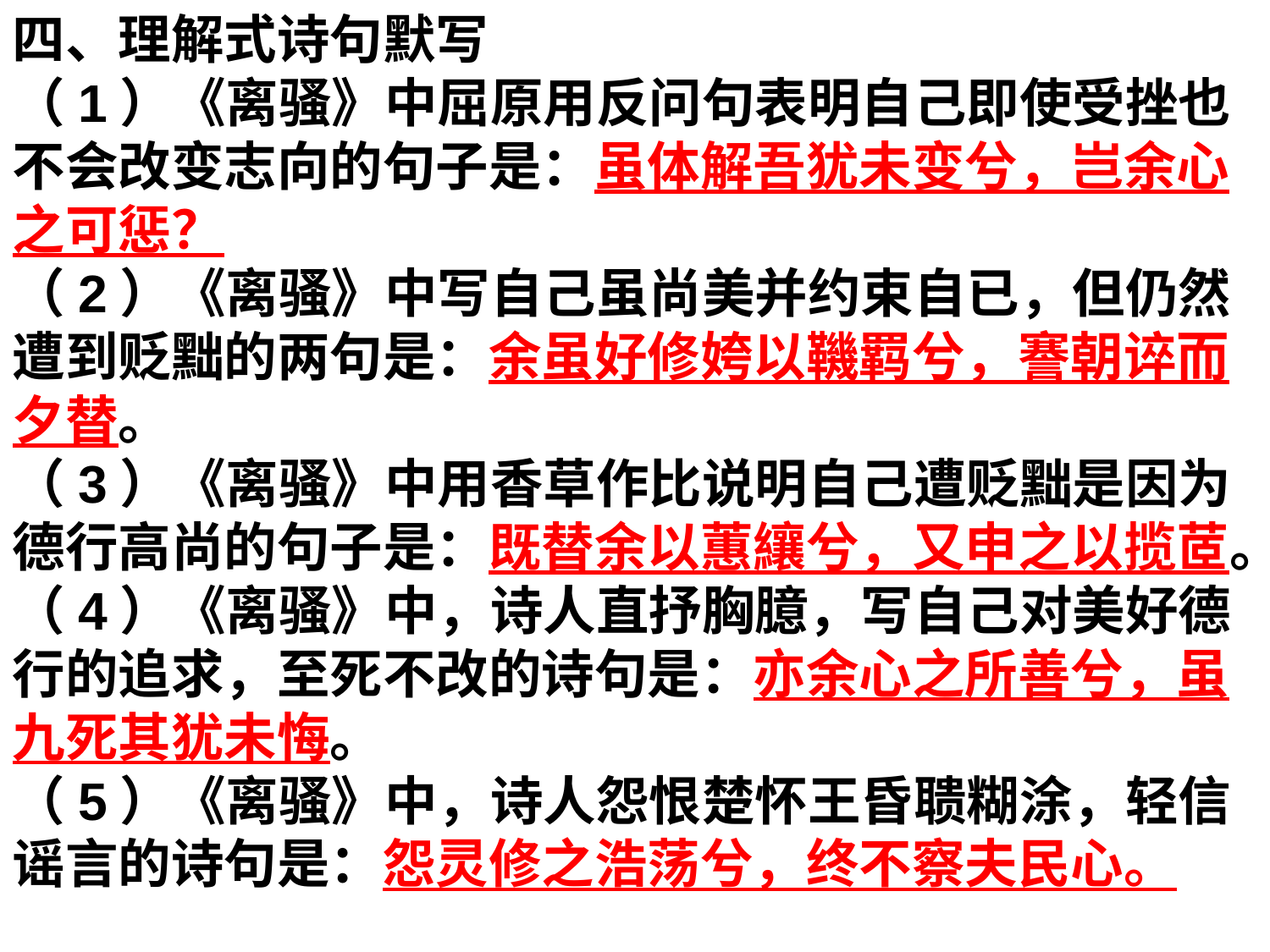

四、理解式诗句默写
（1）《离骚》中屈原用反问句表明自己即使受挫也不会改变志向的句子是：虽体解吾犹未变兮，岂余心之可惩？
（2）《离骚》中写自己虽尚美并约束自已，但仍然遭到贬黜的两句是：余虽好修姱以鞿羁兮，謇朝谇而夕替。
（3）《离骚》中用香草作比说明自己遭贬黜是因为德行高尚的句子是：既替余以蕙纕兮，又申之以揽茝。
（4）《离骚》中，诗人直抒胸臆，写自己对美好德行的追求，至死不改的诗句是：亦余心之所善兮，虽九死其犹未悔。
（5）《离骚》中，诗人怨恨楚怀王昏聩糊涂，轻信谣言的诗句是：怨灵修之浩荡兮，终不察夫民心。